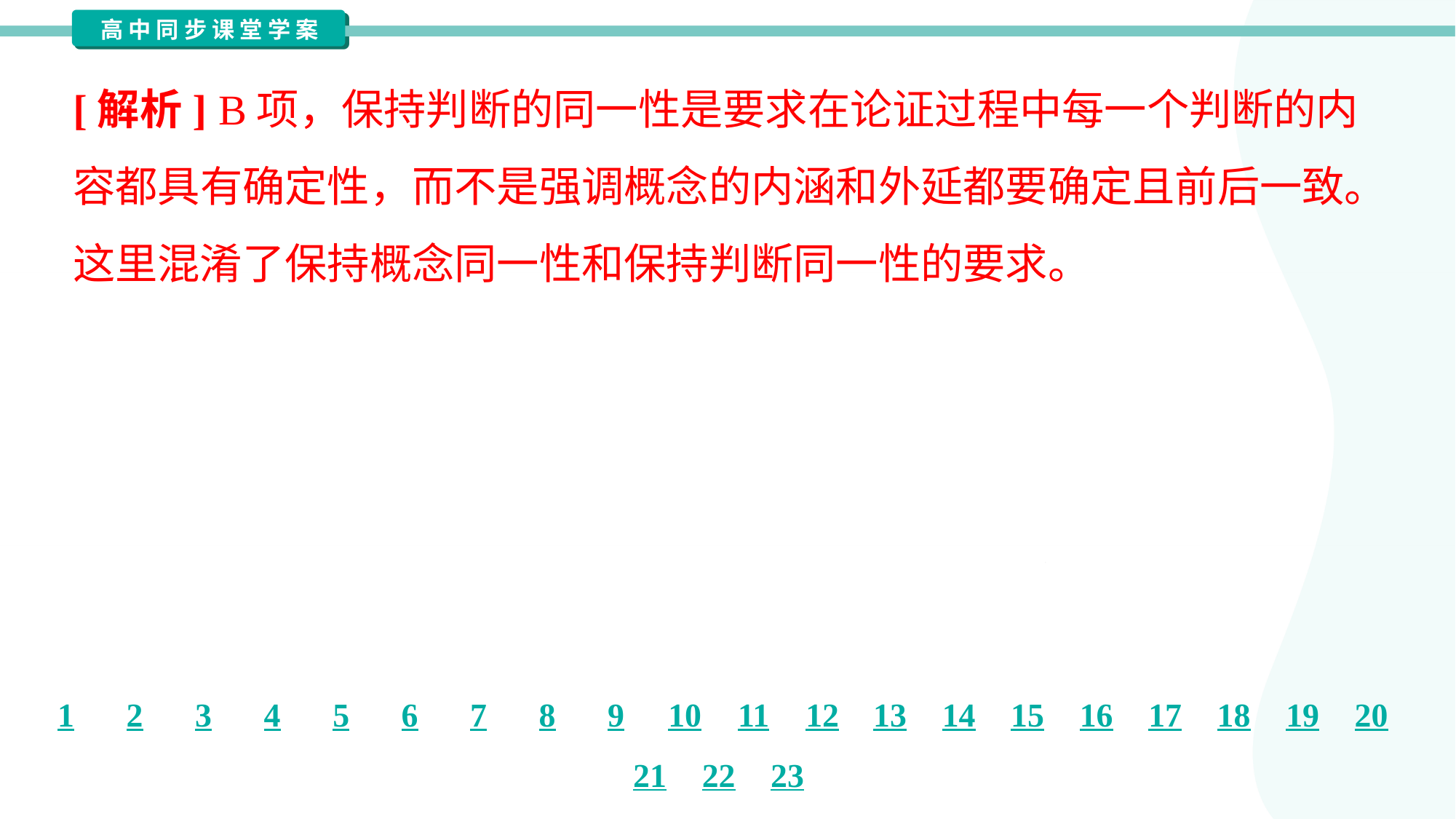

[解析] B项，保持判断的同一性是要求在论证过程中每一个判断的内
容都具有确定性，而不是强调概念的内涵和外延都要确定且前后一致。
这里混淆了保持概念同一性和保持判断同一性的要求。